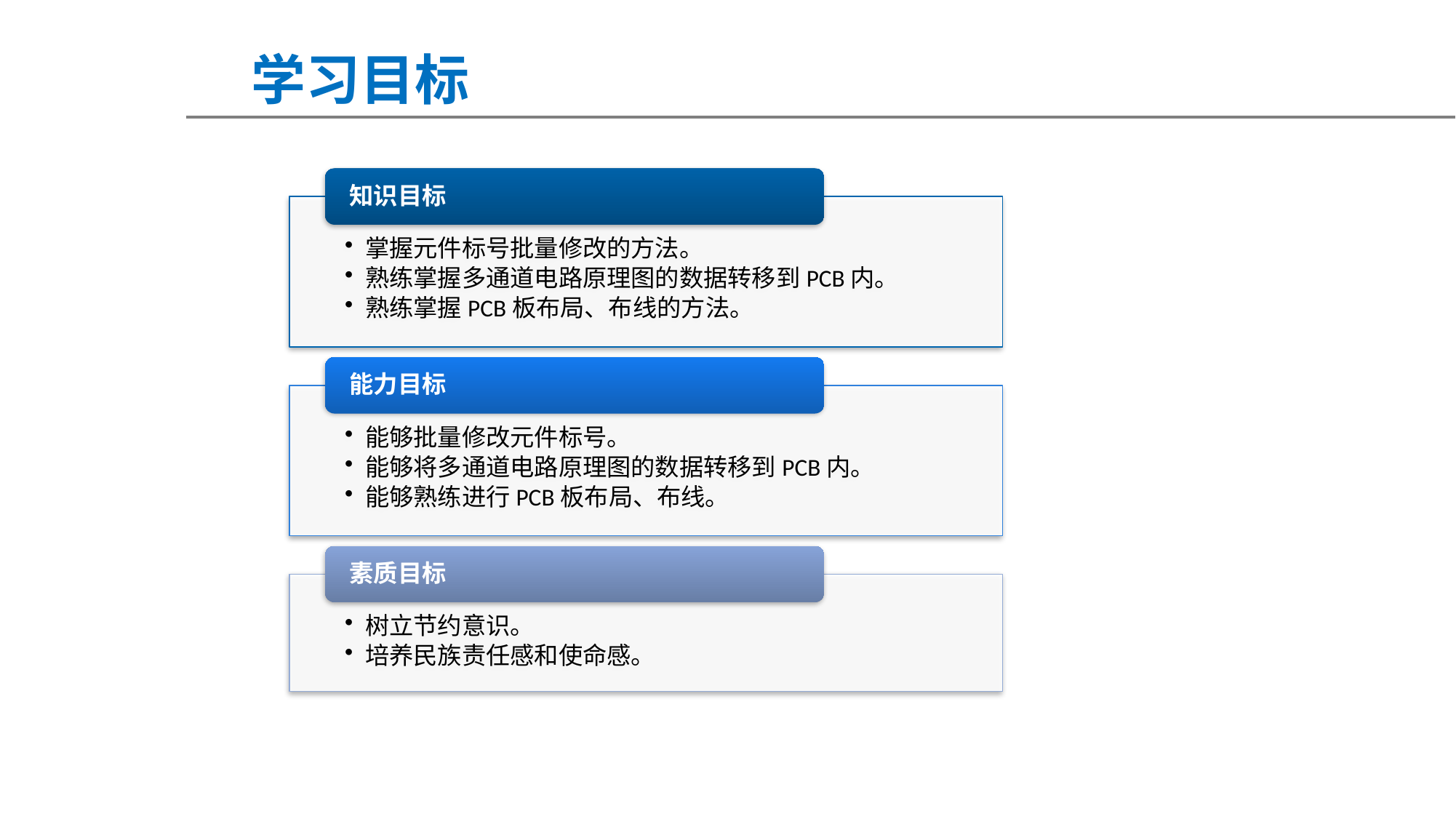

学习目标
掌握元件标号批量修改的方法。
熟练掌握多通道电路原理图的数据转移到PCB内。
熟练掌握PCB板布局、布线的方法。
知识目标
能够批量修改元件标号。
能够将多通道电路原理图的数据转移到PCB内。
能够熟练进行PCB板布局、布线。
能力目标
树立节约意识。
培养民族责任感和使命感。
素质目标